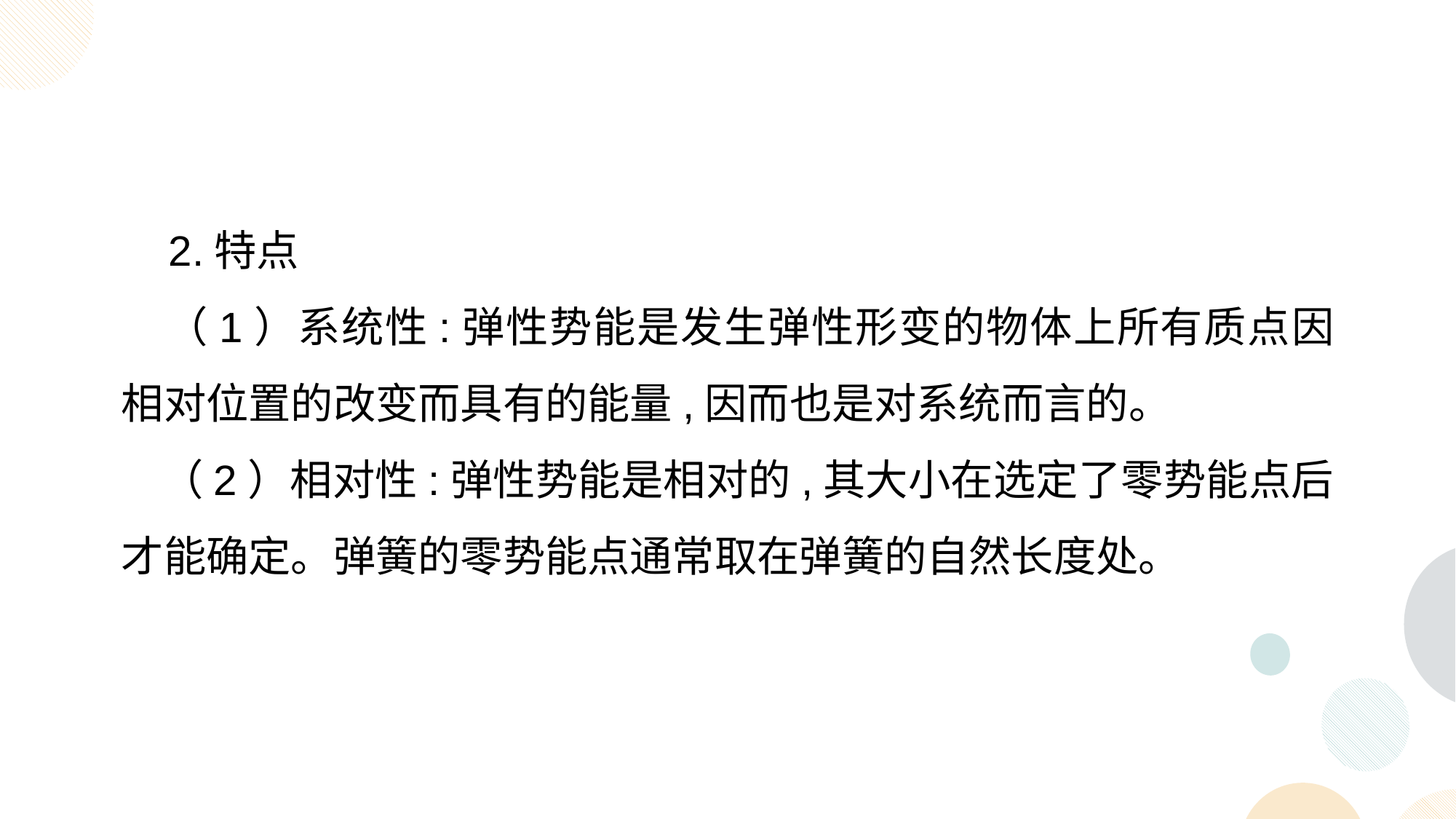

2.特点
   （1）系统性:弹性势能是发生弹性形变的物体上所有质点因相对位置的改变而具有的能量,因而也是对系统而言的。
   （2）相对性:弹性势能是相对的,其大小在选定了零势能点后才能确定。弹簧的零势能点通常取在弹簧的自然长度处。